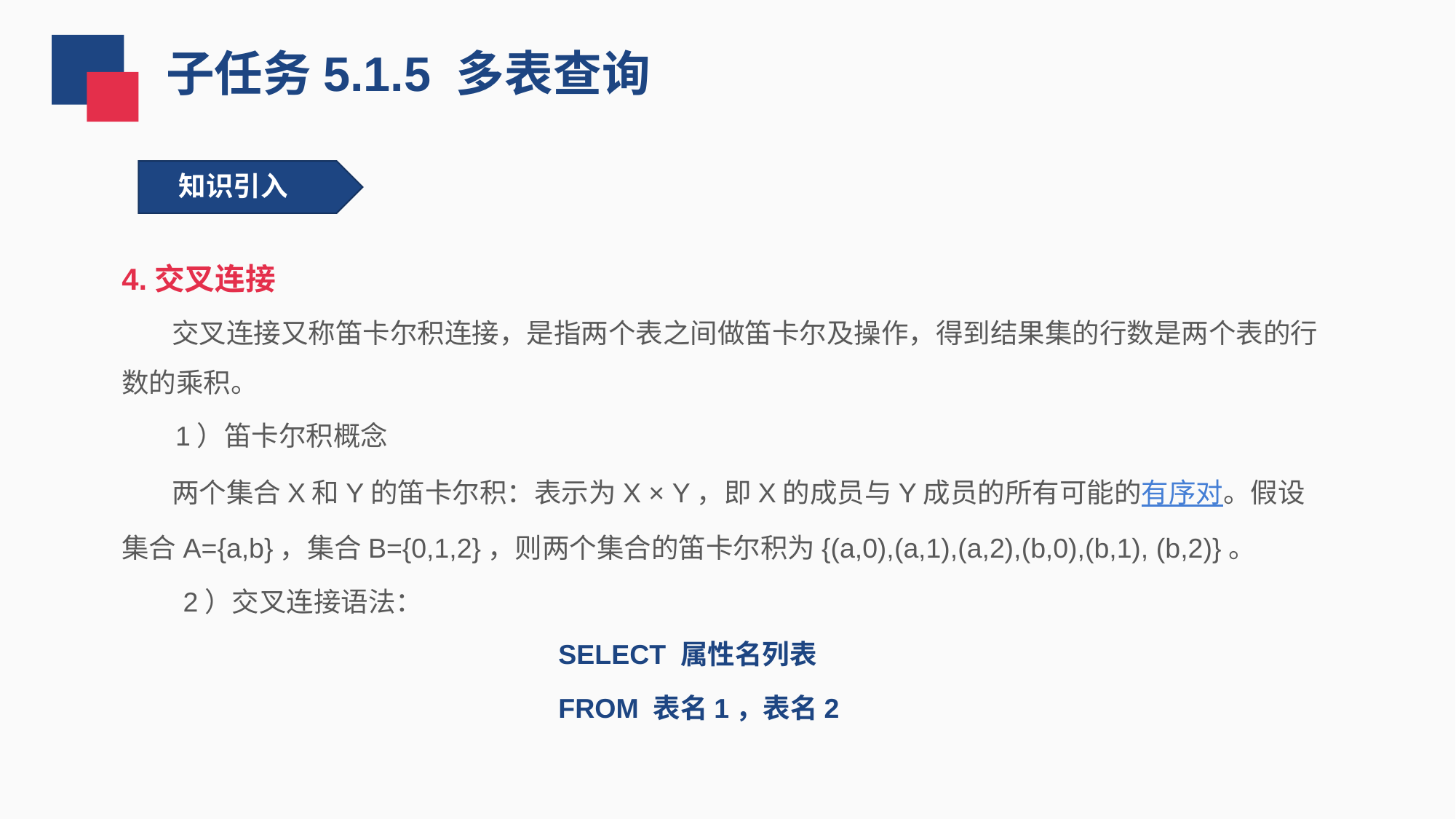

子任务5.1.5 多表查询

知识引入
4.交叉连接
       交叉连接又称笛卡尔积连接，是指两个表之间做笛卡尔及操作，得到结果集的行数是两个表的行数的乘积。
       1）笛卡尔积概念
       两个集合X和Y的笛卡尔积：表示为X × Y，即X的成员与Y成员的所有可能的有序对。假设集合A={a,b}，集合B={0,1,2}，则两个集合的笛卡尔积为{(a,0),(a,1),(a,2),(b,0),(b,1), (b,2)}。
        2）交叉连接语法：
SELECT 属性名列表
FROM 表名1，表名2